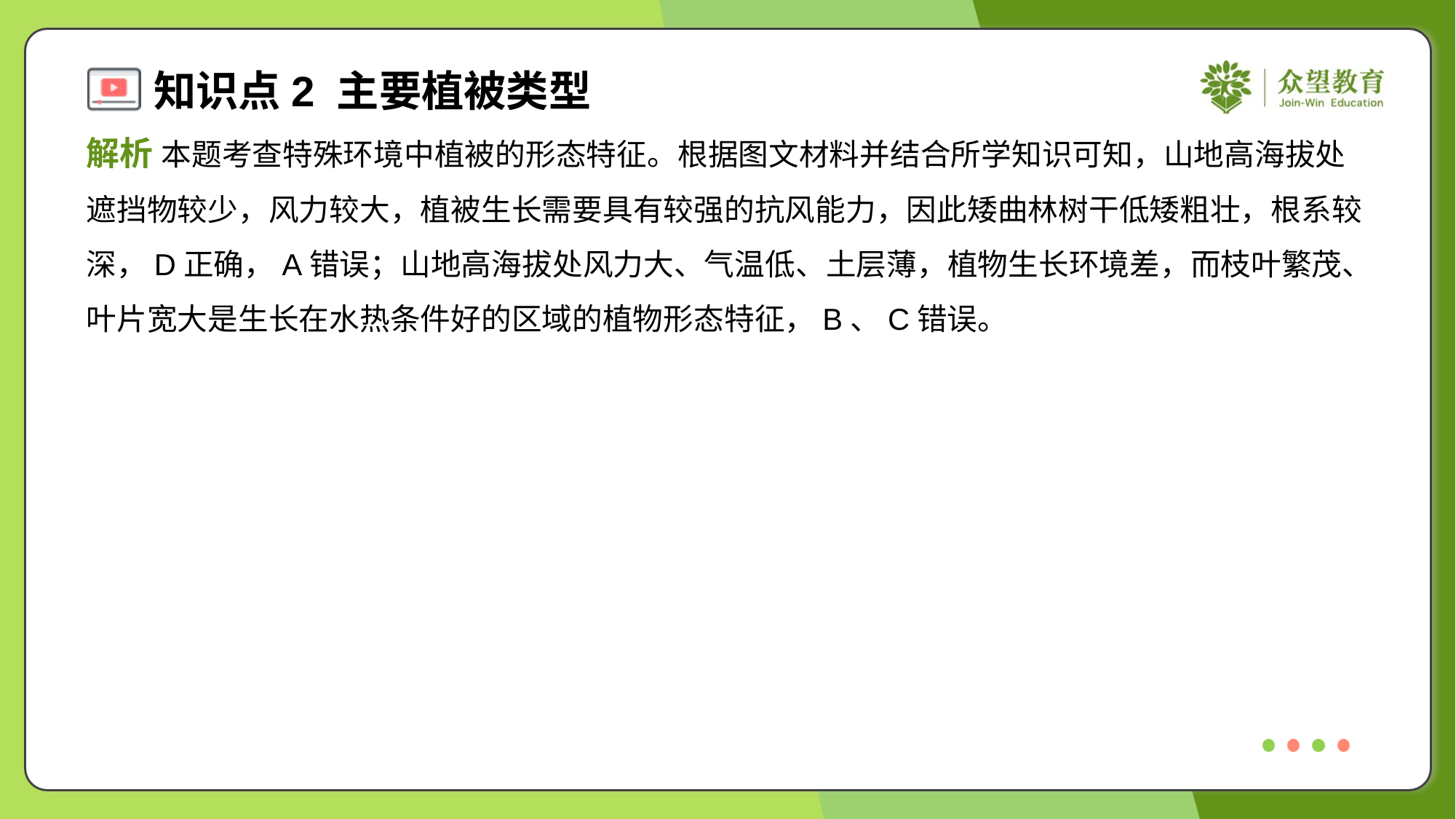

解析 本题考查特殊环境中植被的形态特征。根据图文材料并结合所学知识可知，山地高海拔处
遮挡物较少，风力较大，植被生长需要具有较强的抗风能力，因此矮曲林树干低矮粗壮，根系较
深，D正确，A错误；山地高海拔处风力大、气温低、土层薄，植物生长环境差，而枝叶繁茂、
叶片宽大是生长在水热条件好的区域的植物形态特征，B、C错误。